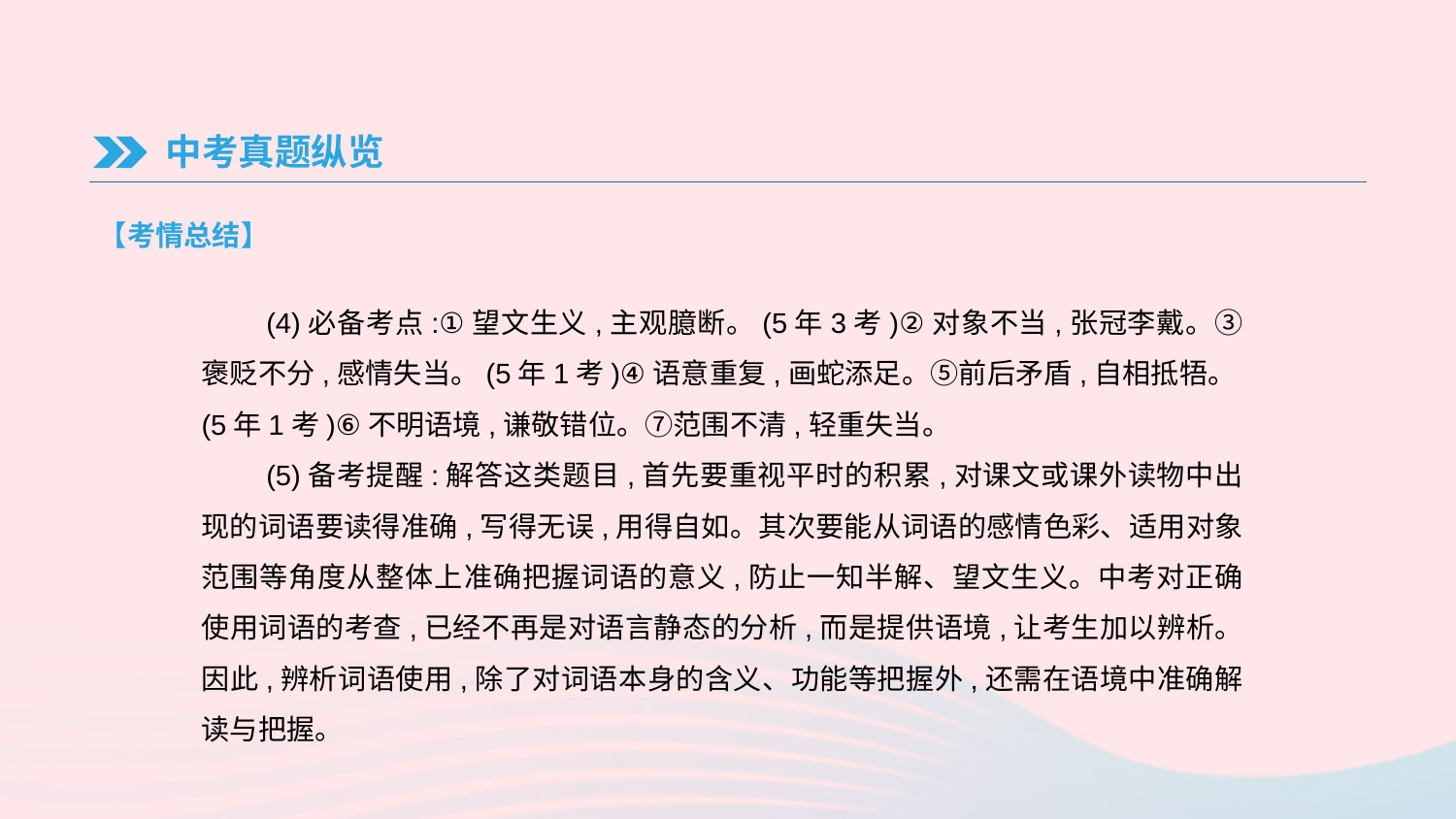

中考真题纵览

【考情总结】
　　(4)必备考点:①望文生义,主观臆断。(5年3考)②对象不当,张冠李戴。③褒贬不分,感情失当。(5年1考)④语意重复,画蛇添足。⑤前后矛盾,自相抵牾。(5年1考)⑥不明语境,谦敬错位。⑦范围不清,轻重失当。
　　(5)备考提醒:解答这类题目,首先要重视平时的积累,对课文或课外读物中出现的词语要读得准确,写得无误,用得自如。其次要能从词语的感情色彩、适用对象范围等角度从整体上准确把握词语的意义,防止一知半解、望文生义。中考对正确使用词语的考查,已经不再是对语言静态的分析,而是提供语境,让考生加以辨析。因此,辨析词语使用,除了对词语本身的含义、功能等把握外,还需在语境中准确解读与把握。